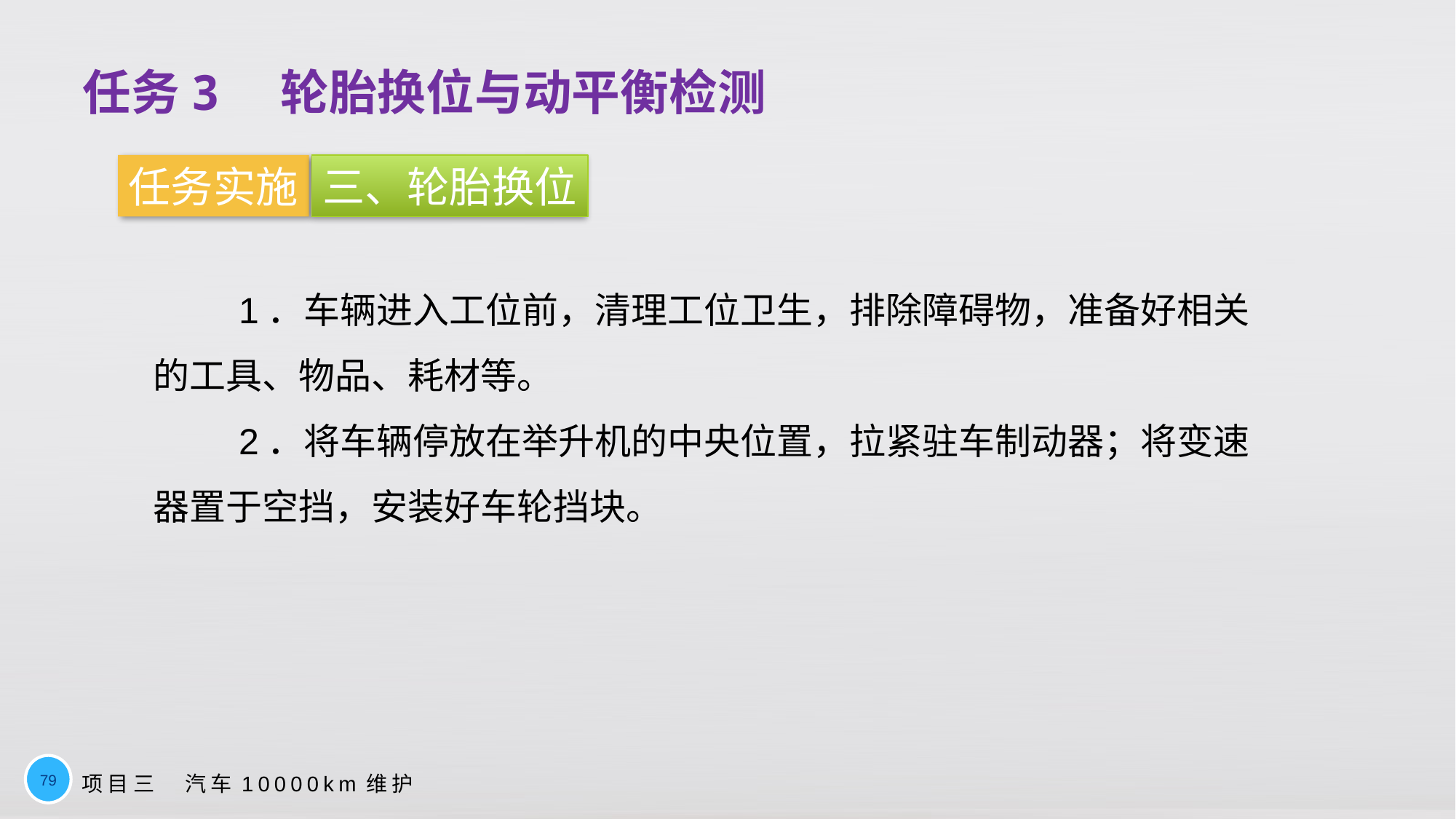

任务3　轮胎换位与动平衡检测
任务实施
三、轮胎换位
1．车辆进入工位前，清理工位卫生，排除障碍物，准备好相关的工具、物品、耗材等。
2．将车辆停放在举升机的中央位置，拉紧驻车制动器；将变速器置于空挡，安装好车轮挡块。
79